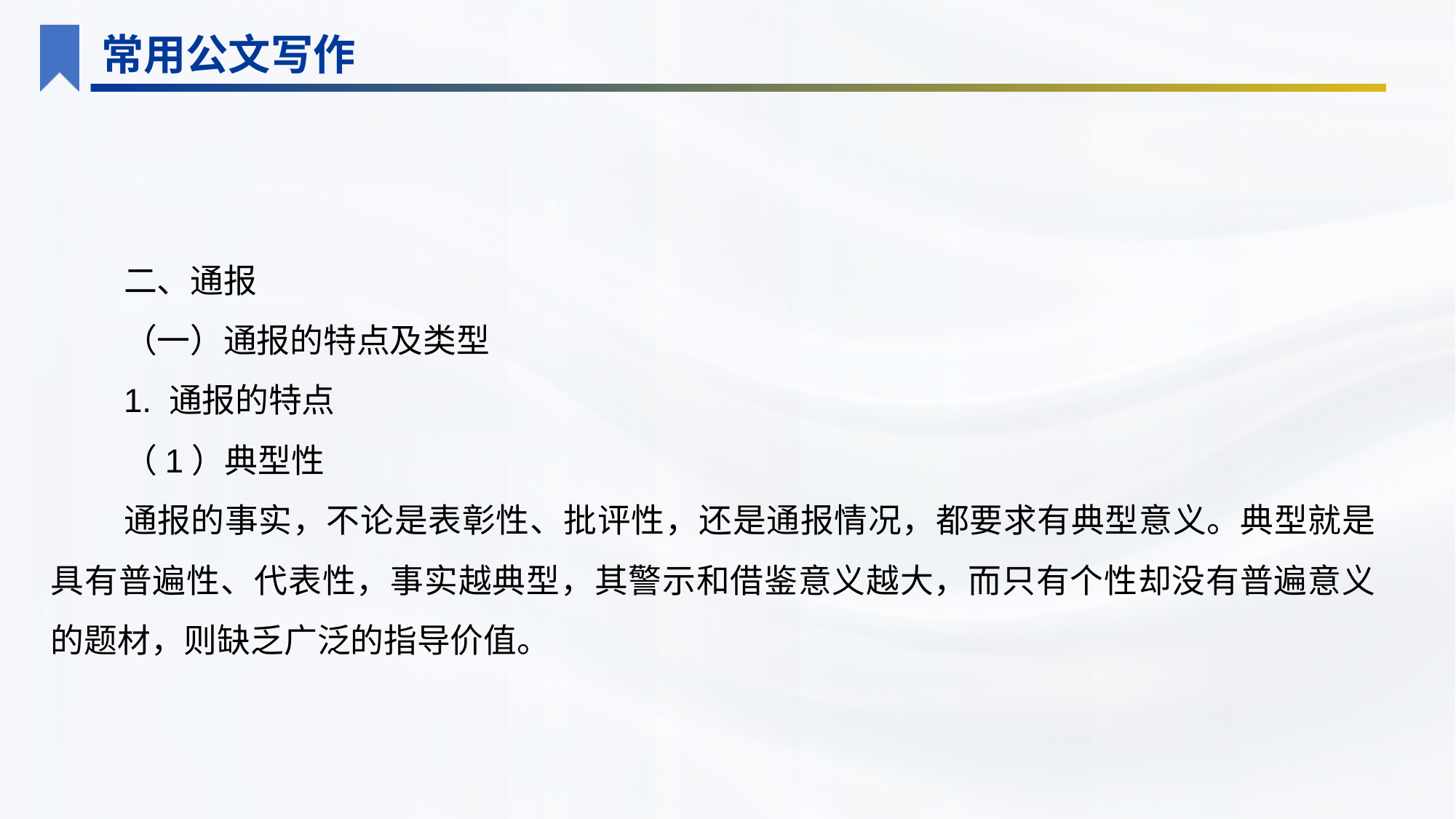

常用公文写作
二、通报
（一）通报的特点及类型
1. 通报的特点
（1）典型性
通报的事实，不论是表彰性、批评性，还是通报情况，都要求有典型意义。典型就是具有普遍性、代表性，事实越典型，其警示和借鉴意义越大，而只有个性却没有普遍意义的题材，则缺乏广泛的指导价值。